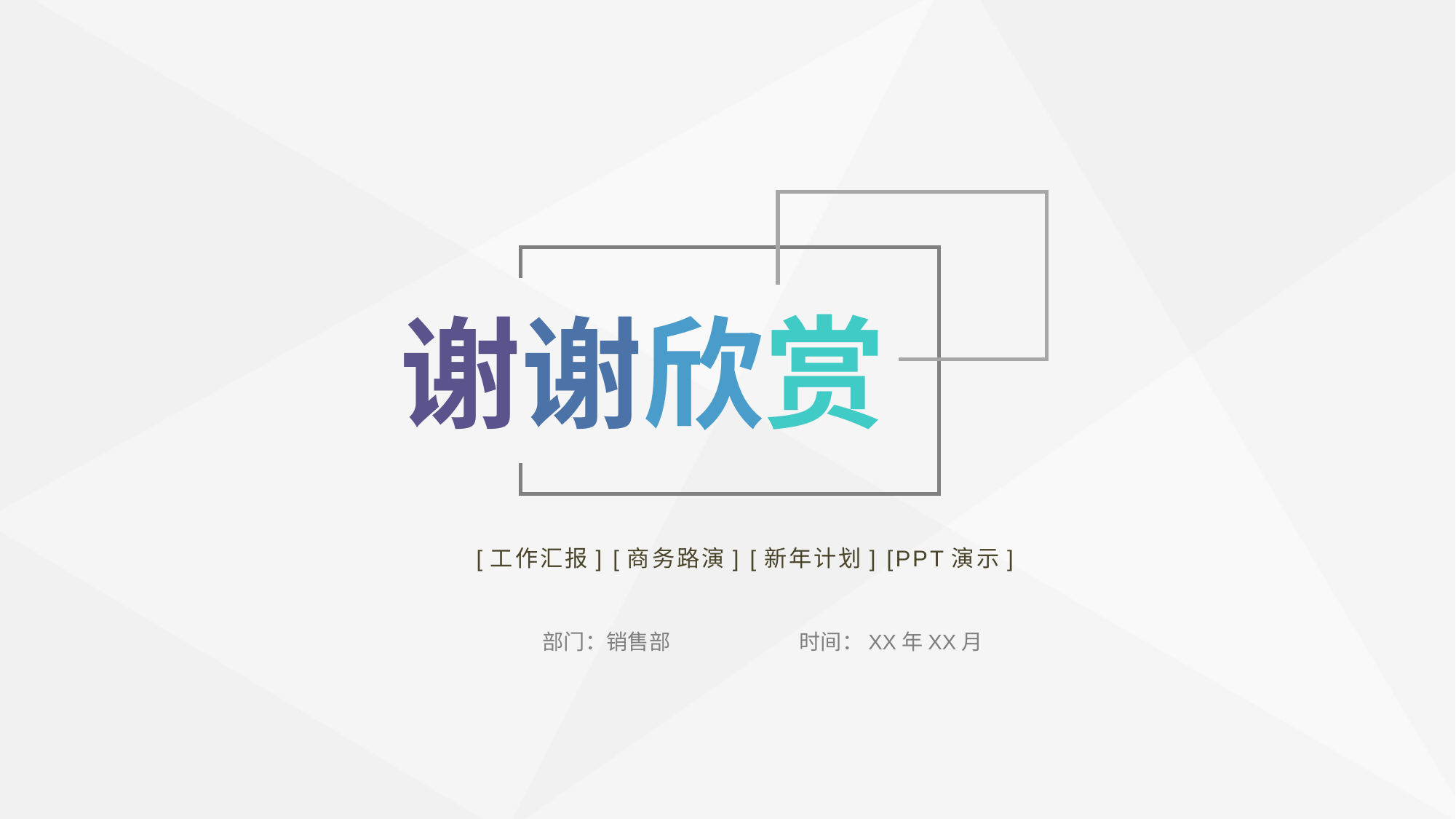

谢谢欣赏
[工作汇报] [商务路演] [新年计划] [PPT演示]
部门：销售部
时间：XX年XX月